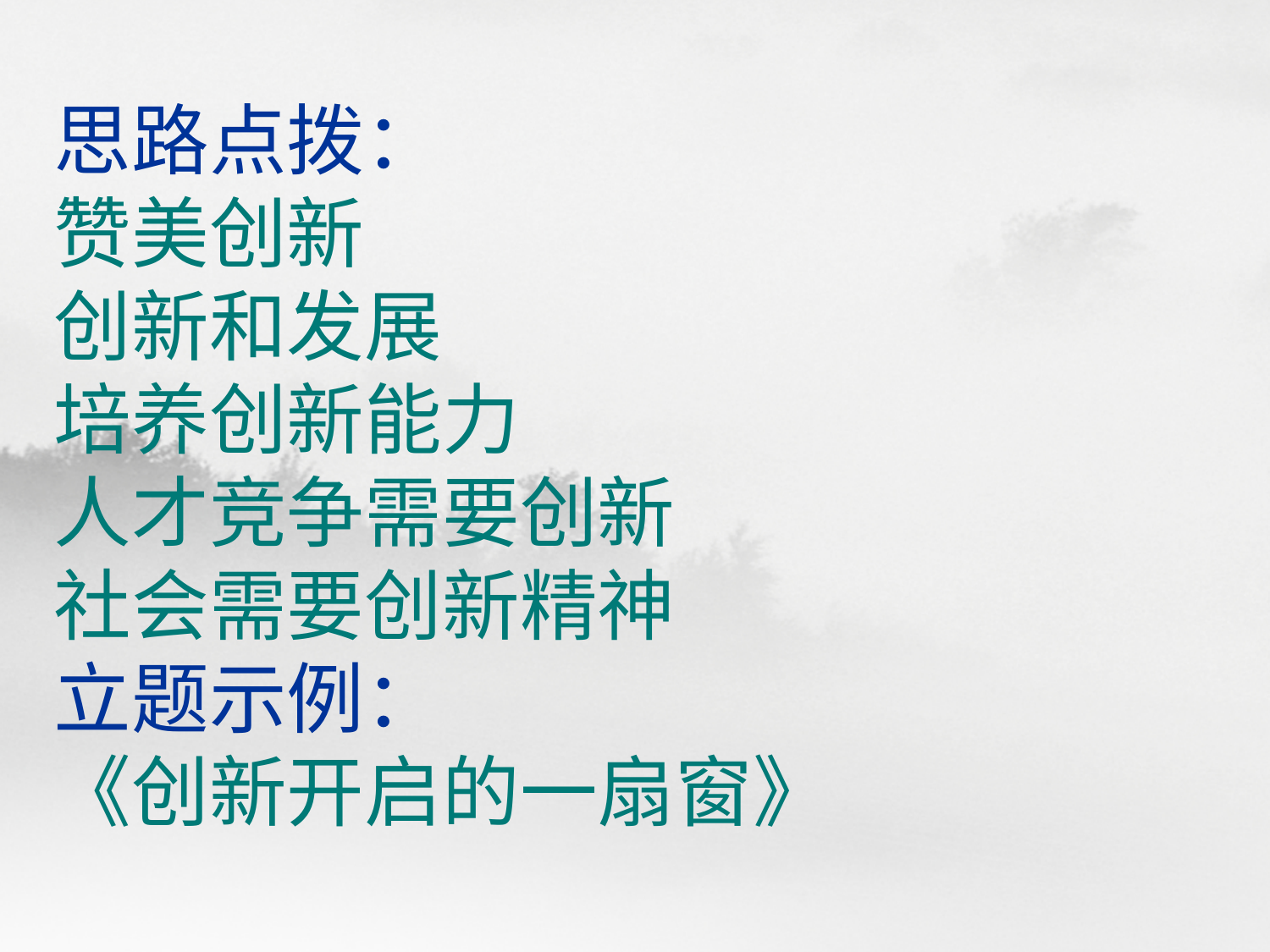

# 思路点拨： 赞美创新 创新和发展 培养创新能力 人才竞争需要创新 社会需要创新精神 立题示例： 《创新开启的一扇窗》